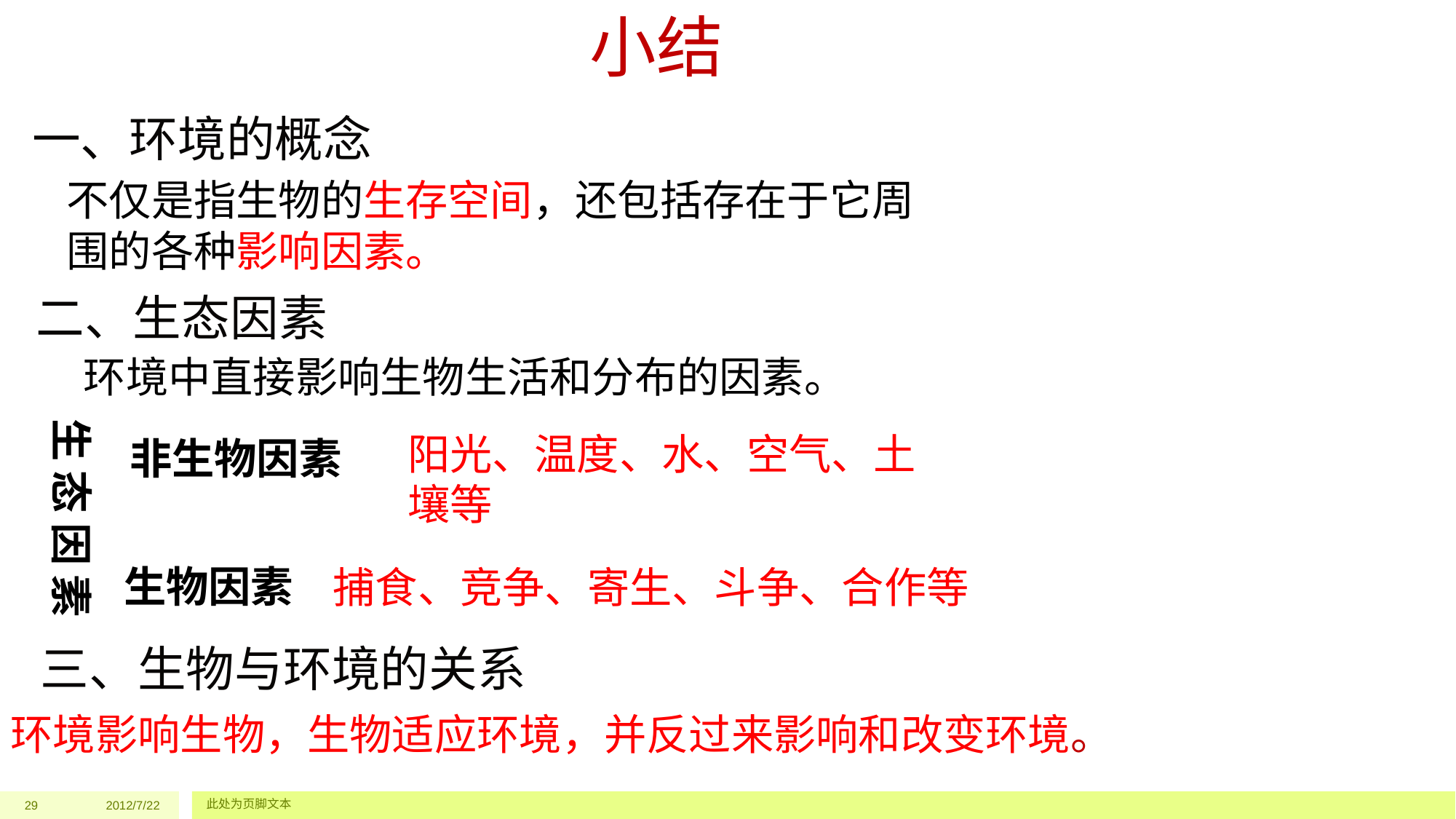

小结
一、环境的概念
不仅是指生物的生存空间，还包括存在于它周围的各种影响因素。
二、生态因素
环境中直接影响生物生活和分布的因素。
生 态 因 素
阳光、温度、水、空气、土壤等
非生物因素
生物因素
捕食、竞争、寄生、斗争、合作等
三、生物与环境的关系
环境影响生物，生物适应环境，并反过来影响和改变环境。
29
2012/7/22
此处为页脚文本